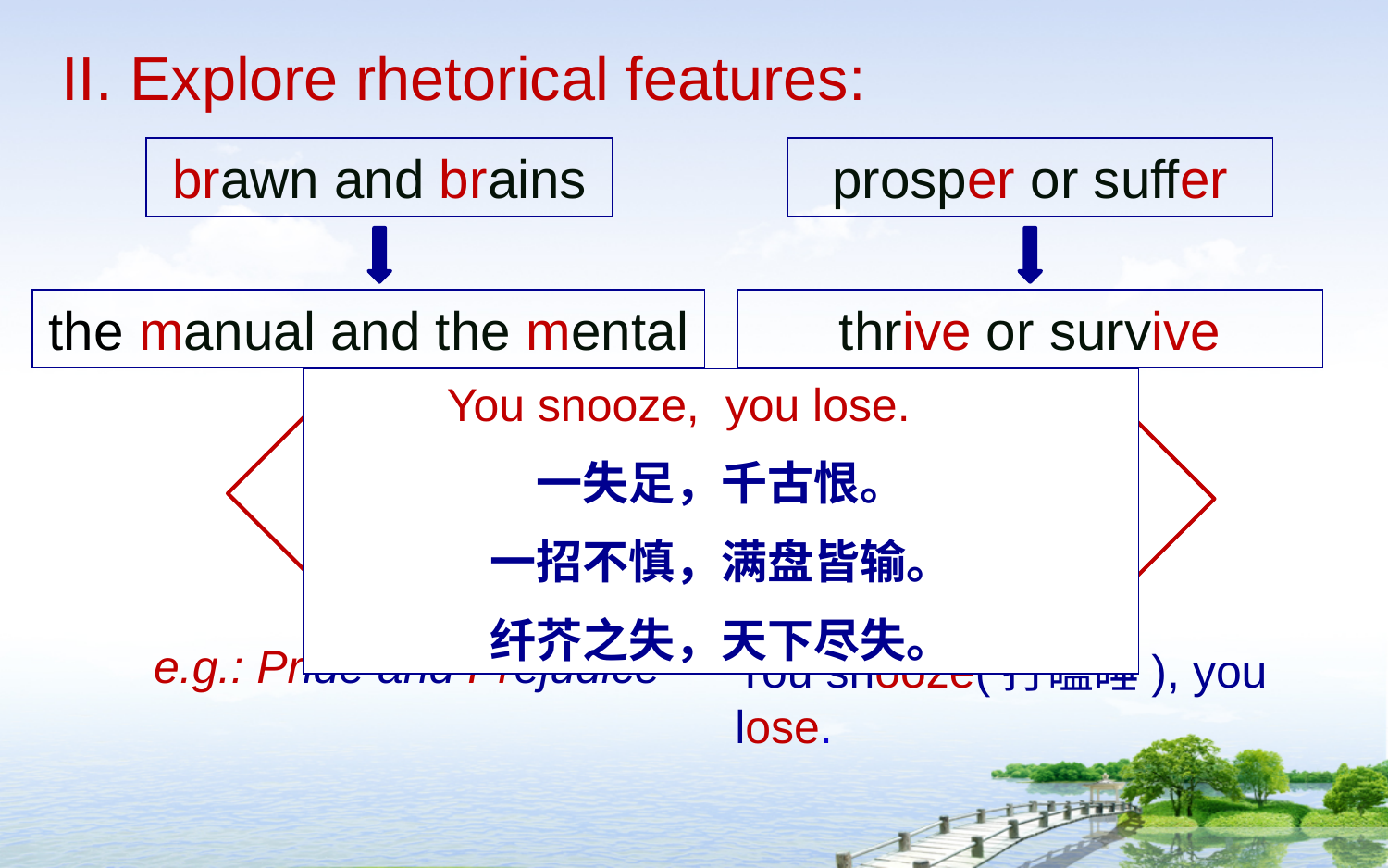

II. Explore rhetorical features:
brawn and brains
prosper or suffer

the manual and the mental
thrive or survive
          You snooze,  you lose.
一失足，千古恨。
一招不慎，满盘皆输。
纤芥之失，天下尽失。

alliteration (头韵)
rhyme （尾韵）
e.g.: Pride and Prejudice
You snooze(打瞌睡), you lose.